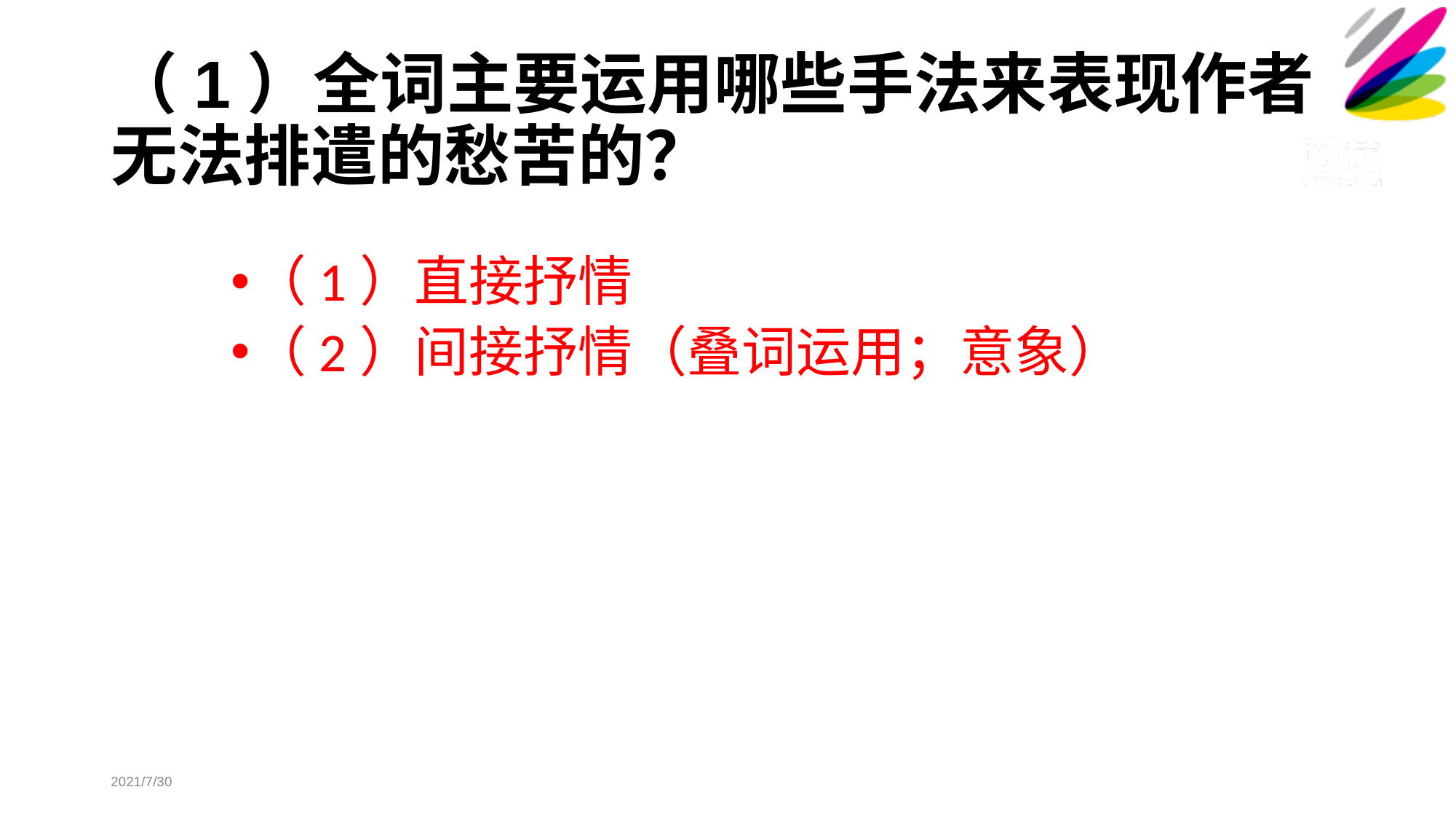

2021/7/30
# （1）全词主要运用哪些手法来表现作者无法排遣的愁苦的？
（1）直接抒情
（2）间接抒情（叠词运用；意象）